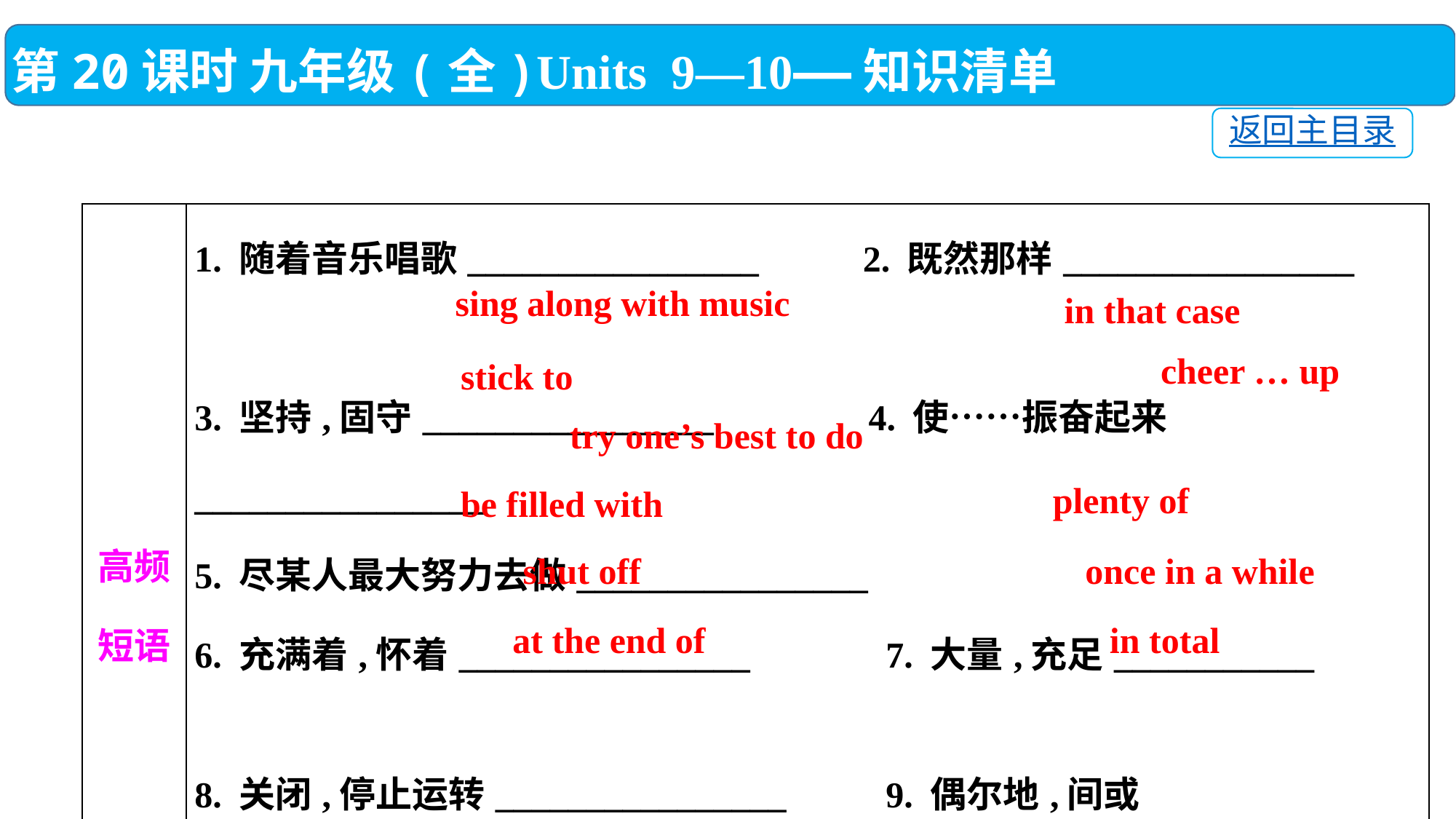

第20课时 九年级(全)Units  9—10——知识清单
返回主目录
| 高频 短语 | 1. 随着音乐唱歌\_\_\_\_\_\_\_\_\_\_\_\_\_\_\_\_　 2. 既然那样\_\_\_\_\_\_\_\_\_\_\_\_\_\_\_\_　　　　　　　 3. 坚持,固守\_\_\_\_\_\_\_\_\_\_\_\_\_\_\_\_ 4. 使……振奋起来\_\_\_\_\_\_\_\_\_\_\_\_\_\_\_\_　　　　　　　 5. 尽某人最大努力去做\_\_\_\_\_\_\_\_\_\_\_\_\_\_\_\_ 6. 充满着,怀着\_\_\_\_\_\_\_\_\_\_\_\_\_\_\_\_　　　 7. 大量,充足\_\_\_\_\_\_\_\_\_\_\_ 8. 关闭,停止运转\_\_\_\_\_\_\_\_\_\_\_\_\_\_\_\_　　 9. 偶尔地,间或\_\_\_\_\_\_\_\_\_\_\_\_\_\_\_\_　　　　　10. 在……的最后\_\_\_\_\_\_\_\_\_\_\_\_\_\_\_\_　 11. 总计,总共\_\_\_\_\_\_\_\_\_\_\_\_\_\_\_\_ |
| --- | --- |
sing along with music
in that case
cheer … up
stick to
try one’s best to do
plenty of
be filled with
once in a while
shut off
in total
at the end of